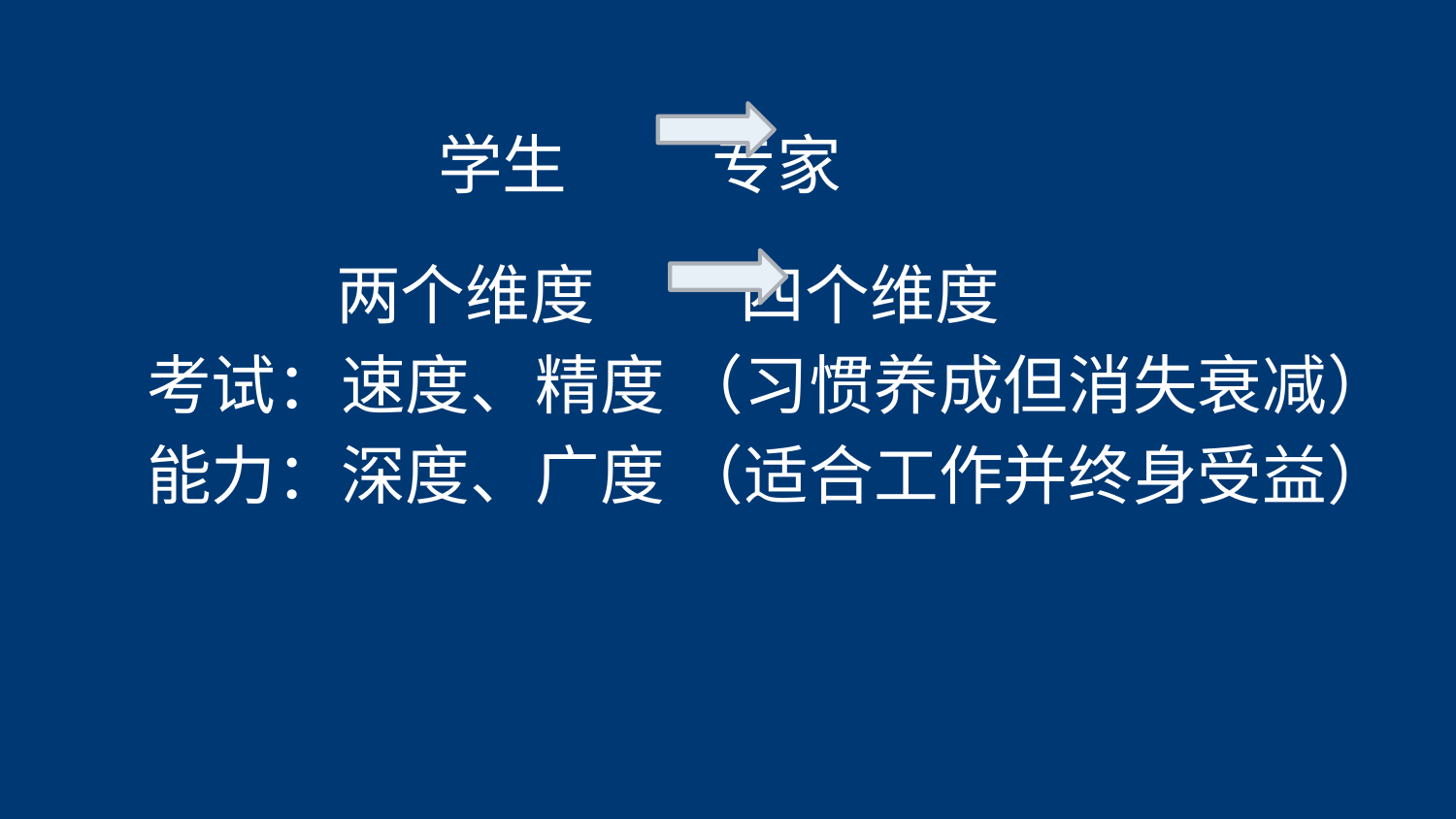

学生          专家
                两个维度          四个维度
   考试：速度、精度 （习惯养成但消失衰减）
   能力：深度、广度 （适合工作并终身受益）